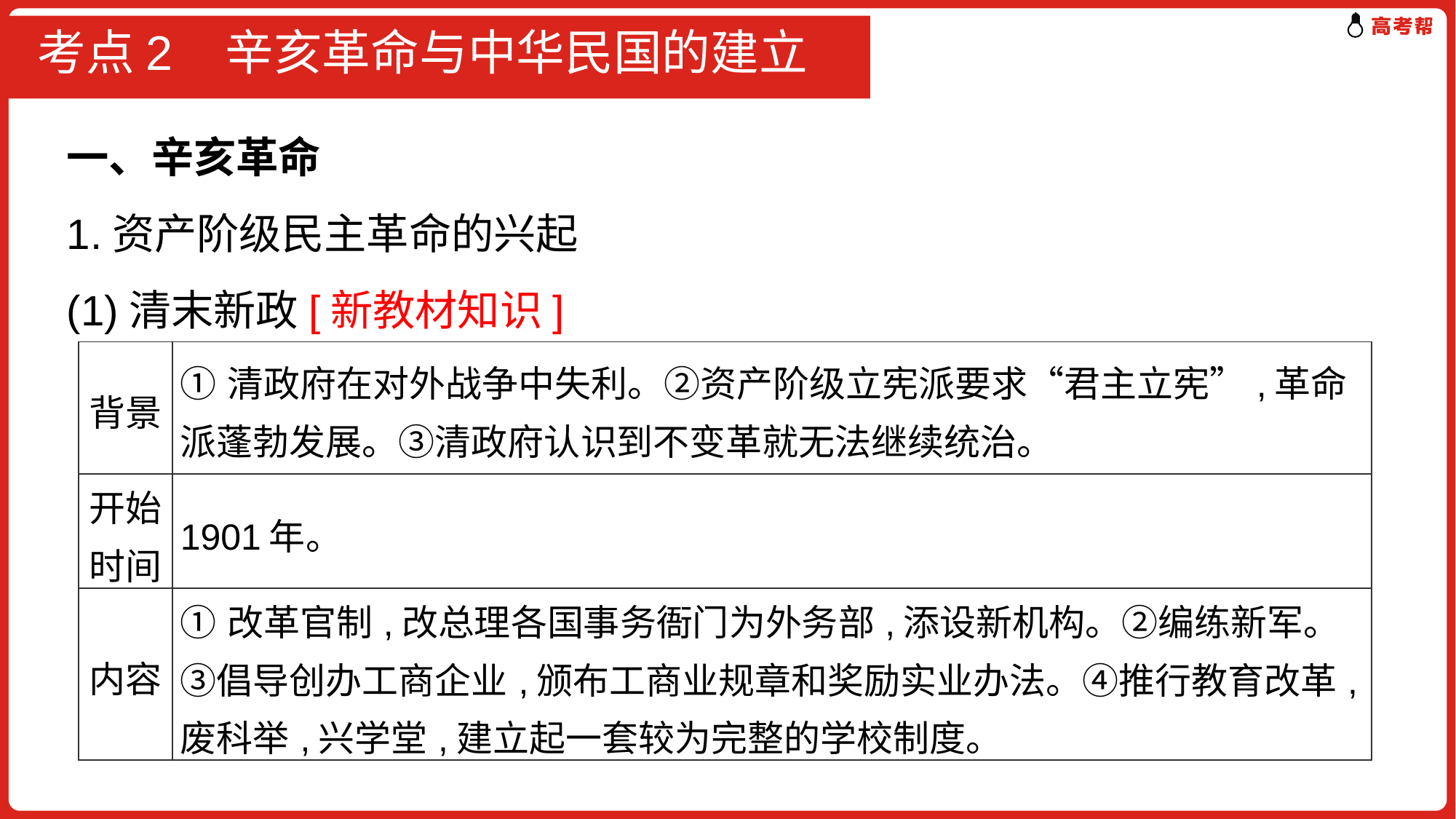

# 考点2   辛亥革命与中华民国的建立
一、辛亥革命
1.资产阶级民主革命的兴起
(1)清末新政[新教材知识]
| 背景 | ①清政府在对外战争中失利。②资产阶级立宪派要求“君主立宪”,革命派蓬勃发展。③清政府认识到不变革就无法继续统治。 |
| --- | --- |
| 开始时间 | 1901年。 |
| --- | --- |
| 内容 | ①改革官制,改总理各国事务衙门为外务部,添设新机构。②编练新军。③倡导创办工商企业,颁布工商业规章和奖励实业办法。④推行教育改革,废科举,兴学堂,建立起一套较为完整的学校制度。 |